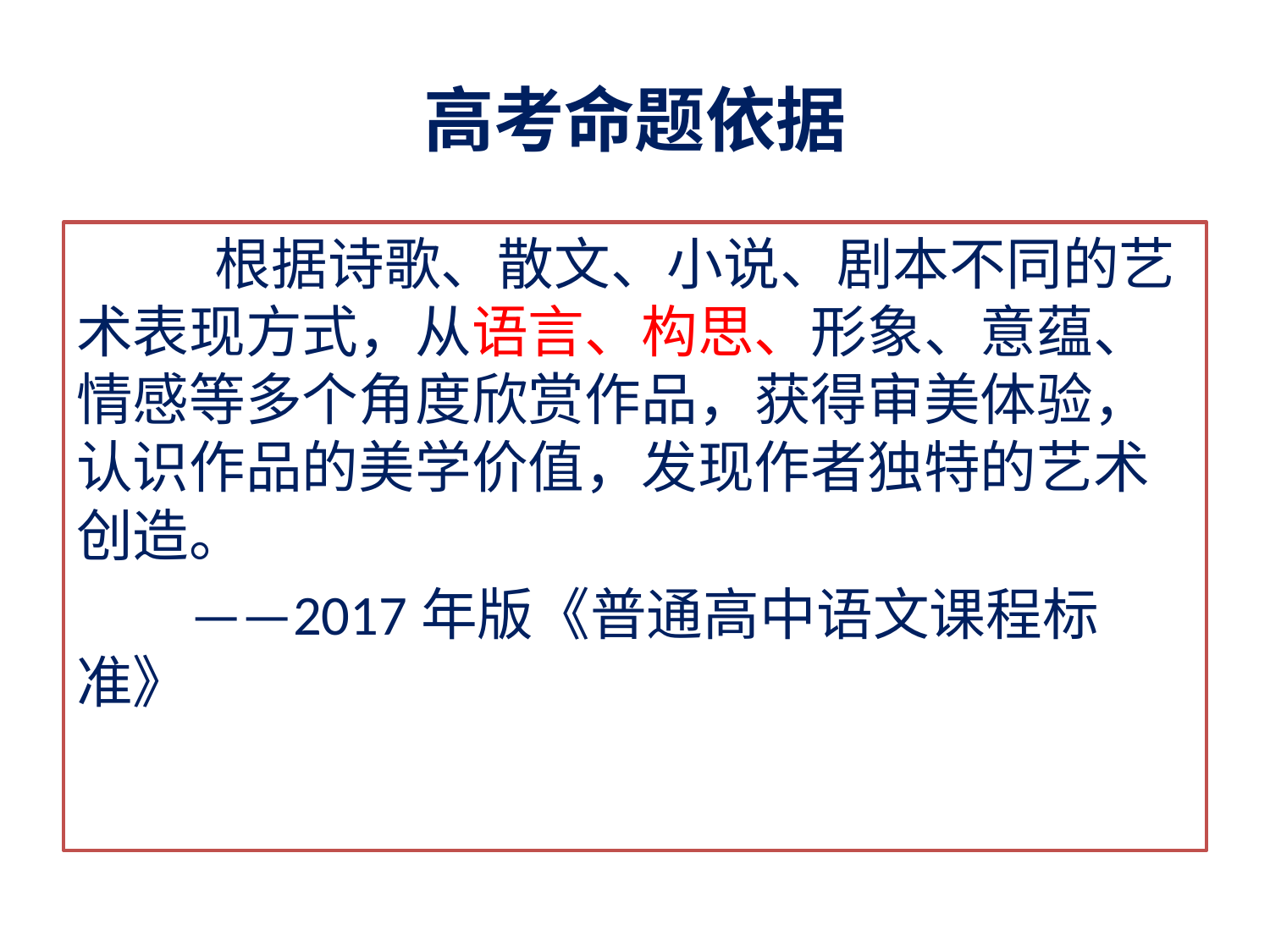

# 高考命题依据
        根据诗歌、散文、小说、剧本不同的艺术表现方式，从语言、构思、形象、意蕴、情感等多个角度欣赏作品，获得审美体验，认识作品的美学价值，发现作者独特的艺术创造。
         ——2017年版《普通高中语文课程标准》